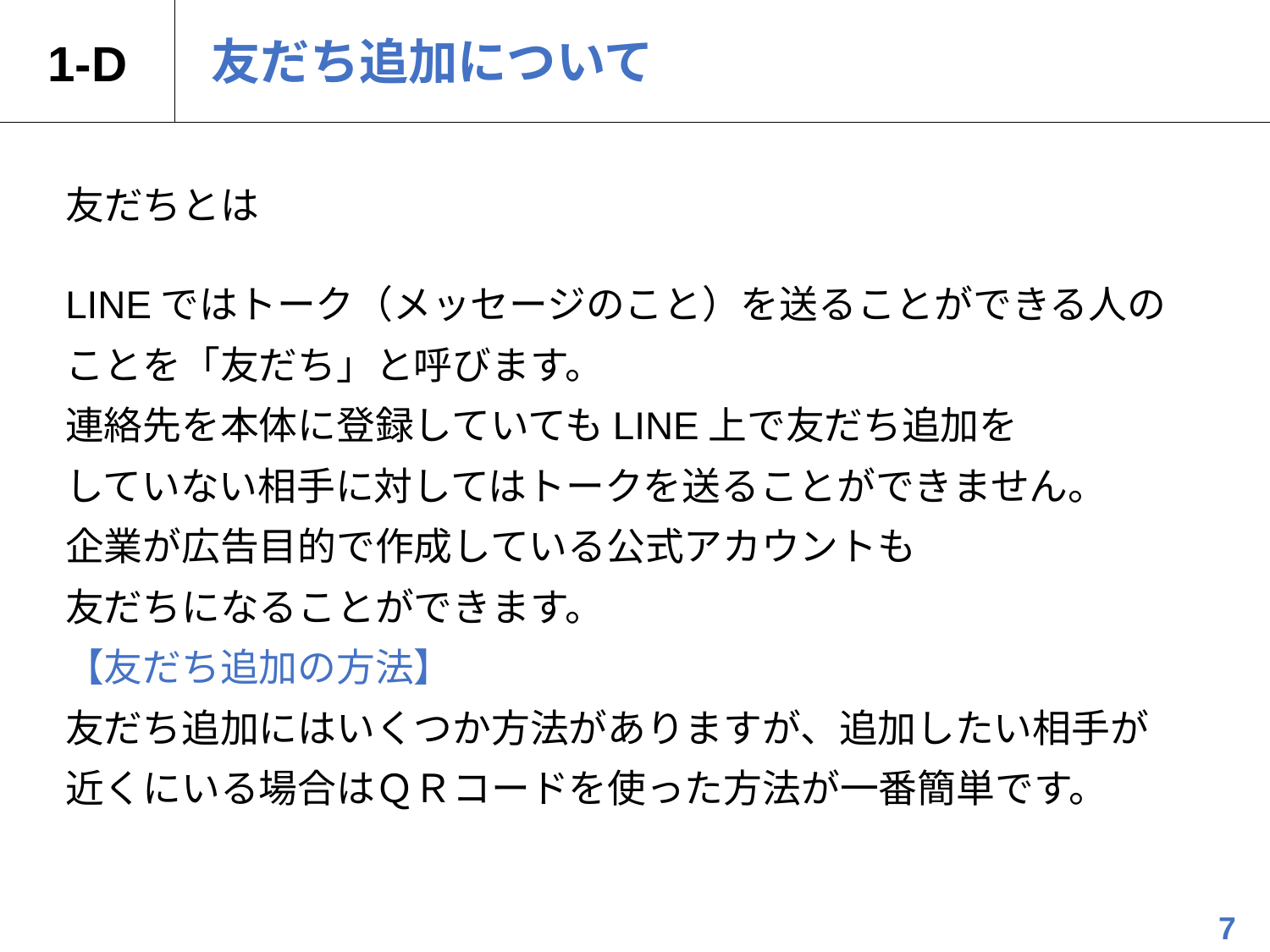

# 1-D
友だち追加について
友だちとは
LINEではトーク（メッセージのこと）を送ることができる人のことを「友だち」と呼びます。
連絡先を本体に登録していてもLINE上で友だち追加を
していない相手に対してはトークを送ることができません。
企業が広告目的で作成している公式アカウントも
友だちになることができます。
【友だち追加の方法】
友だち追加にはいくつか方法がありますが、追加したい相手が
近くにいる場合はＱＲコードを使った方法が一番簡単です。
7